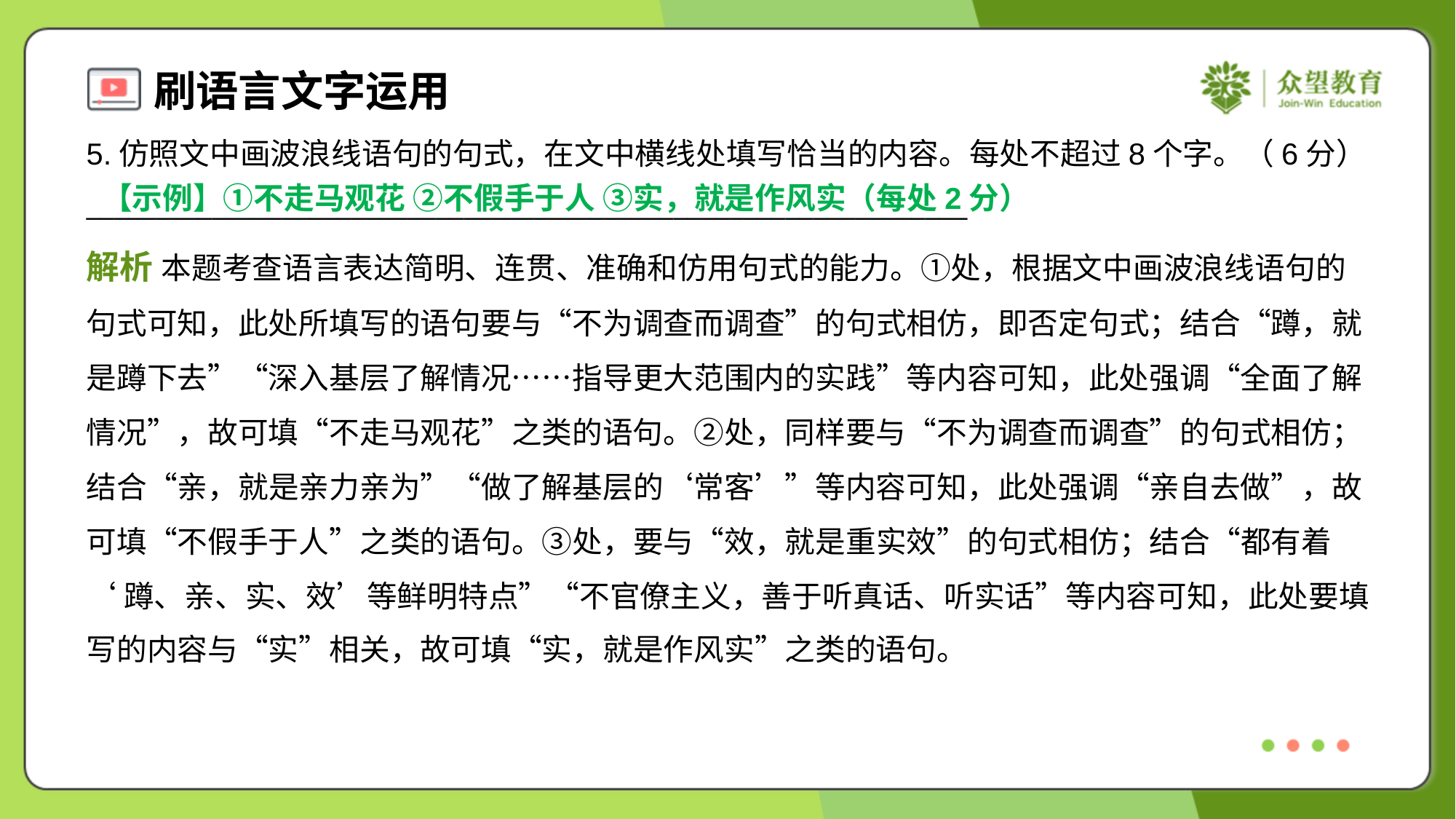

5.仿照文中画波浪线语句的句式，在文中横线处填写恰当的内容。每处不超过8个字。（6分）
_______________________________________________________________
【示例】①不走马观花 ②不假手于人 ③实，就是作风实（每处2分）
解析 本题考查语言表达简明、连贯、准确和仿用句式的能力。①处，根据文中画波浪线语句的
句式可知，此处所填写的语句要与“不为调查而调查”的句式相仿，即否定句式；结合“蹲，就
是蹲下去”“深入基层了解情况……指导更大范围内的实践”等内容可知，此处强调“全面了解
情况”，故可填“不走马观花”之类的语句。②处，同样要与“不为调查而调查”的句式相仿；
结合“亲，就是亲力亲为”“做了解基层的‘常客’”等内容可知，此处强调“亲自去做”，故
可填“不假手于人”之类的语句。③处，要与“效，就是重实效”的句式相仿；结合“都有着
‘蹲、亲、实、效’等鲜明特点”“不官僚主义，善于听真话、听实话”等内容可知，此处要填
写的内容与“实”相关，故可填“实，就是作风实”之类的语句。